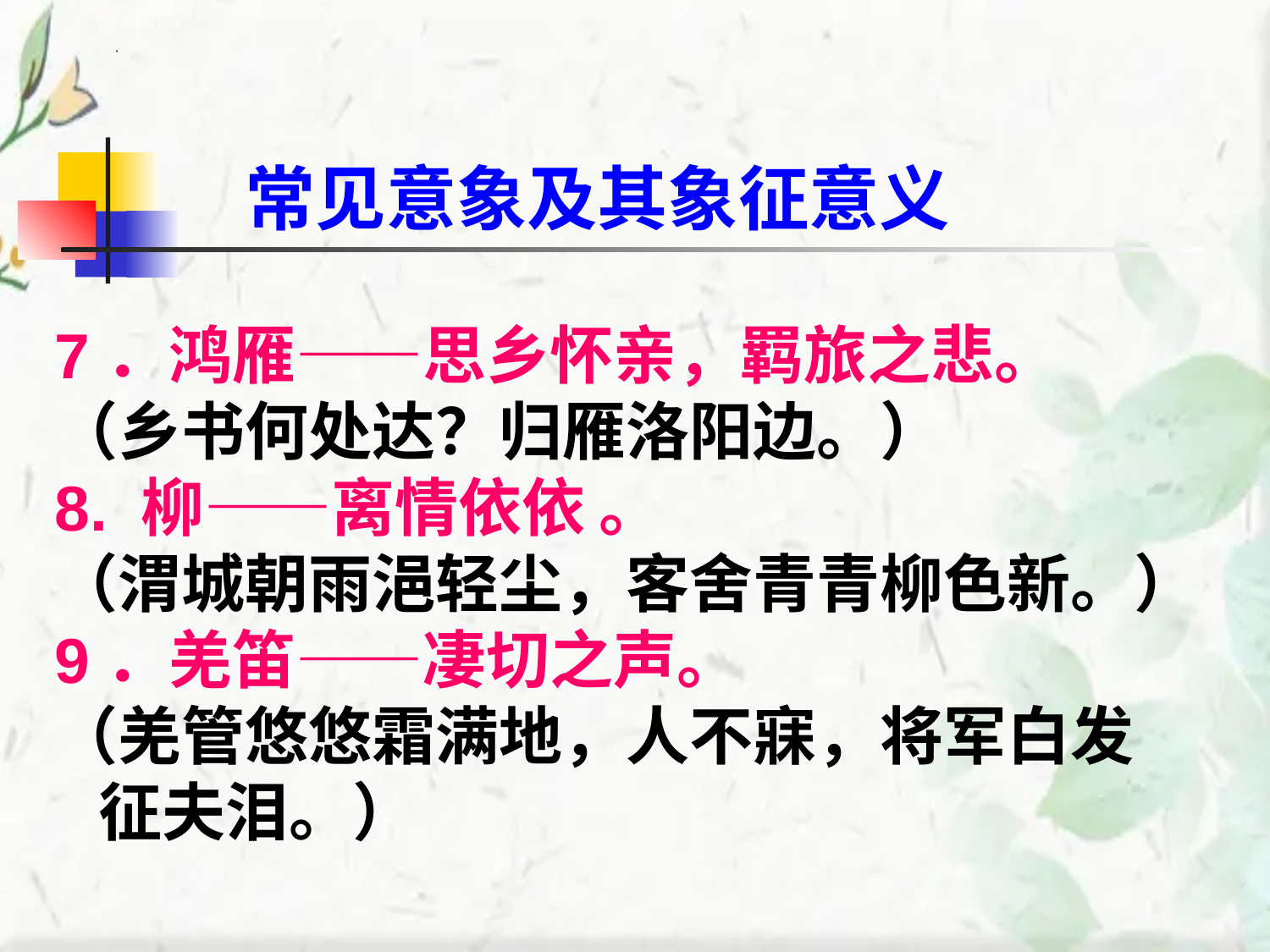

常见意象及其象征意义
7．鸿雁——思乡怀亲，羁旅之悲。
（乡书何处达？归雁洛阳边。）
8. 柳——离情依依 。
（渭城朝雨浥轻尘，客舍青青柳色新。）
9．羌笛——凄切之声。
（羌管悠悠霜满地，人不寐，将军白发
  征夫泪。）